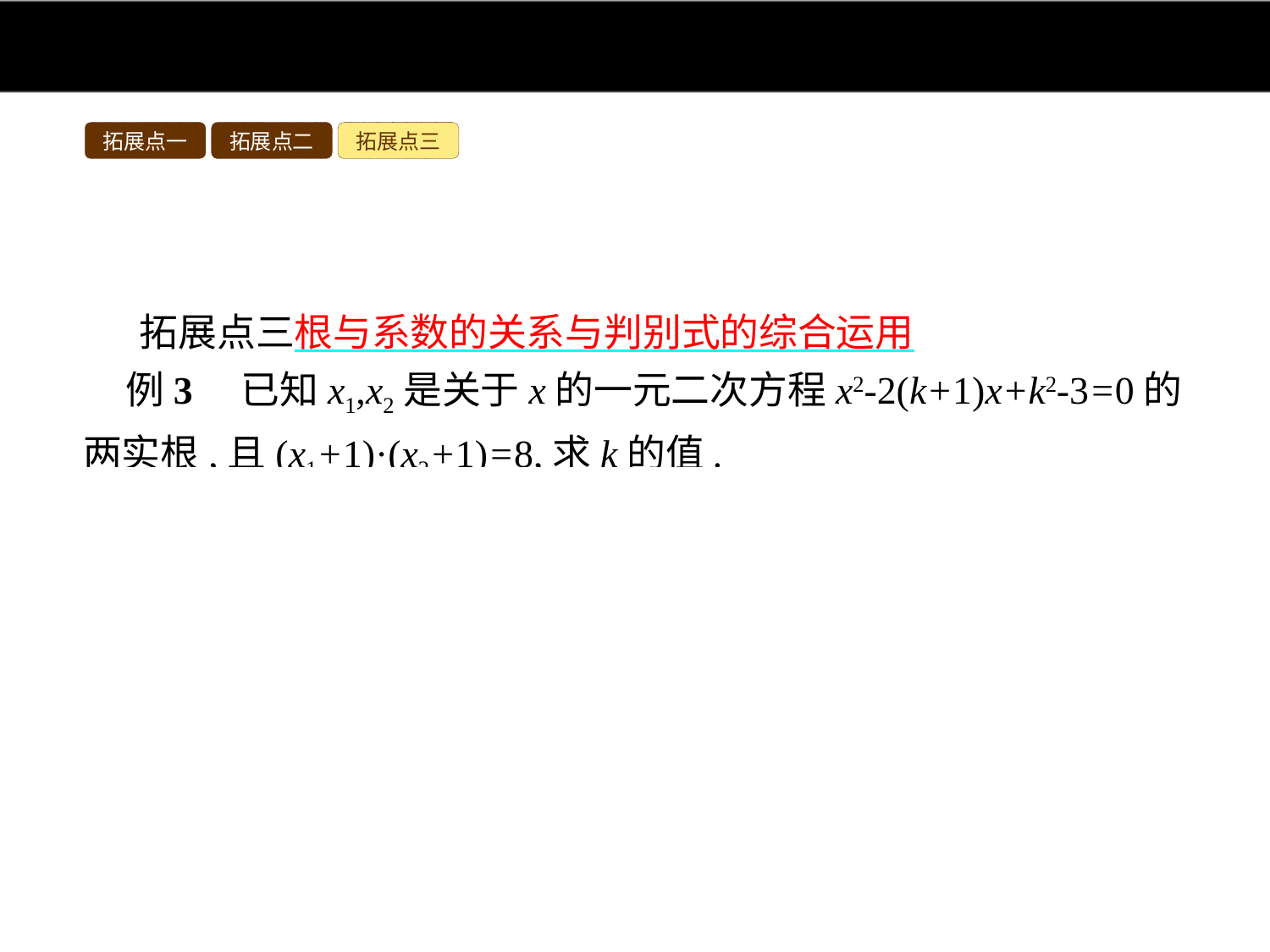

拓展点一
拓展点二
拓展点三
拓展点三根与系数的关系与判别式的综合运用
例3　已知x1,x2是关于x的一元二次方程x2-2(k+1)x+k2-3=0的两实根,且(x1+1)·(x2+1)=8,求k的值.
分析:根据一元二次方程的根与系数的关系知x1+x2=2(k+1),x1x2=k2-3,代入(x1+1)·(x2+1)=8,即x1x2+(x1+x2)+1=8即可得到关于k的方程,可求出k的值,再根据Δ与0的关系舍去不合理的k值.